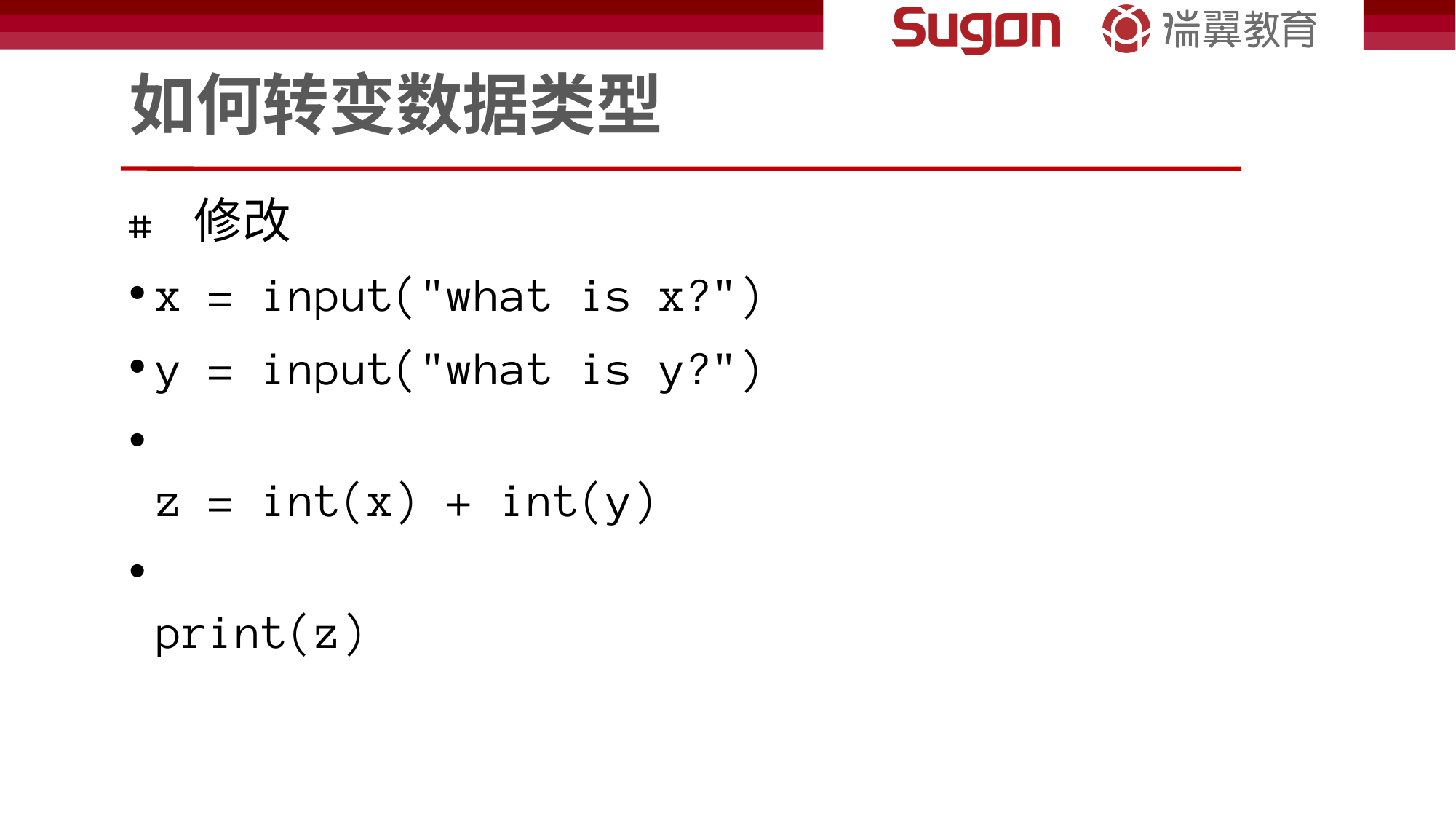

# 如何转变数据类型
# 修改
x = input("what is x?")
y = input("what is y?")
z = int(x) + int(y)
print(z)